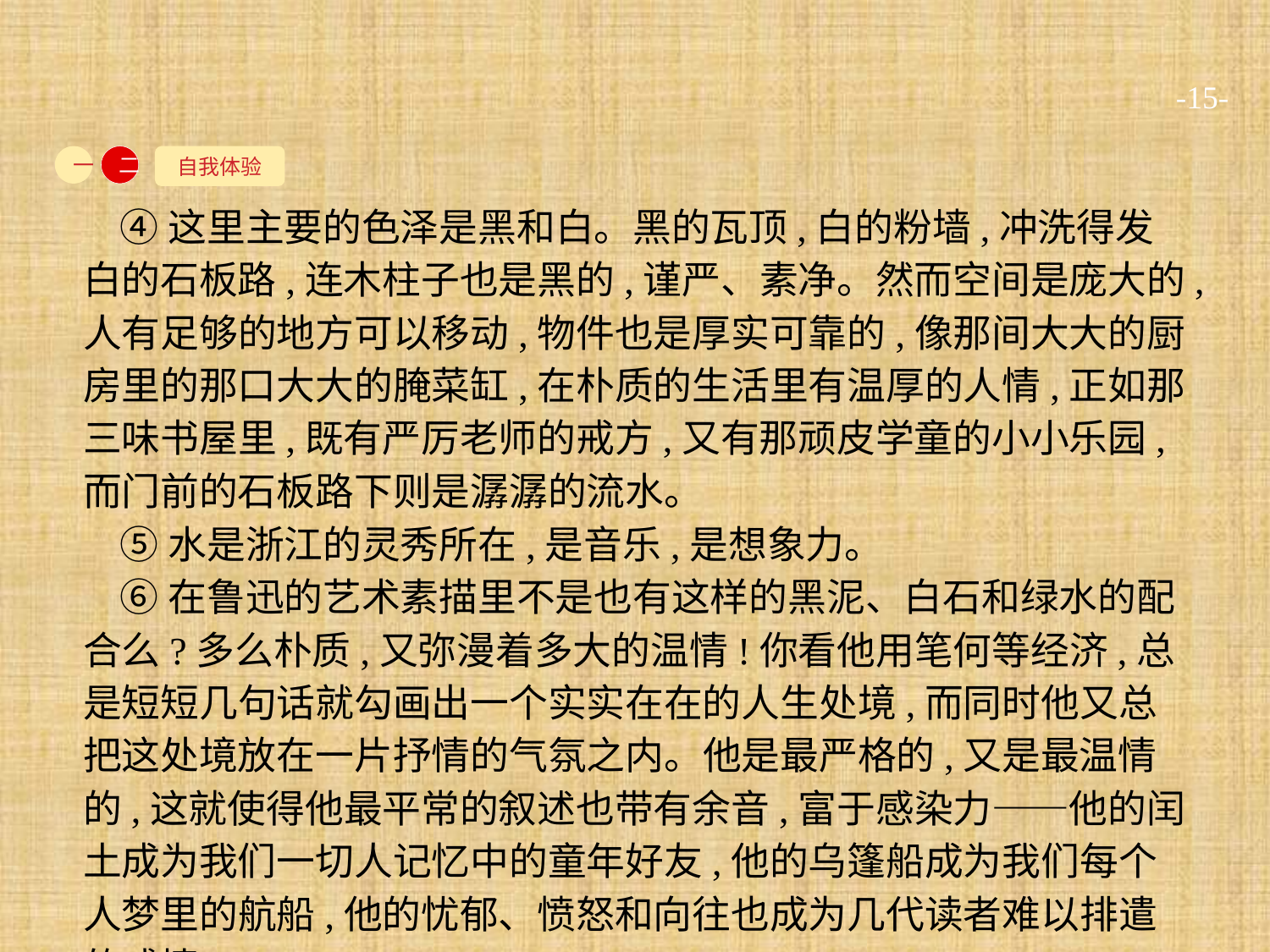

-15-
自我体验
一
二
④这里主要的色泽是黑和白。黑的瓦顶,白的粉墙,冲洗得发白的石板路,连木柱子也是黑的,谨严、素净。然而空间是庞大的,人有足够的地方可以移动,物件也是厚实可靠的,像那间大大的厨房里的那口大大的腌菜缸,在朴质的生活里有温厚的人情,正如那三味书屋里,既有严厉老师的戒方,又有那顽皮学童的小小乐园,而门前的石板路下则是潺潺的流水。
⑤水是浙江的灵秀所在,是音乐,是想象力。
⑥在鲁迅的艺术素描里不是也有这样的黑泥、白石和绿水的配合么?多么朴质,又弥漫着多大的温情!你看他用笔何等经济,总是短短几句话就勾画出一个实实在在的人生处境,而同时他又总把这处境放在一片抒情的气氛之内。他是最严格的,又是最温情的,这就使得他最平常的叙述也带有余音,富于感染力——他的闰土成为我们一切人记忆中的童年好友,他的乌篷船成为我们每个人梦里的航船,他的忧郁、愤怒和向往也成为几代读者难以排遣的感情。